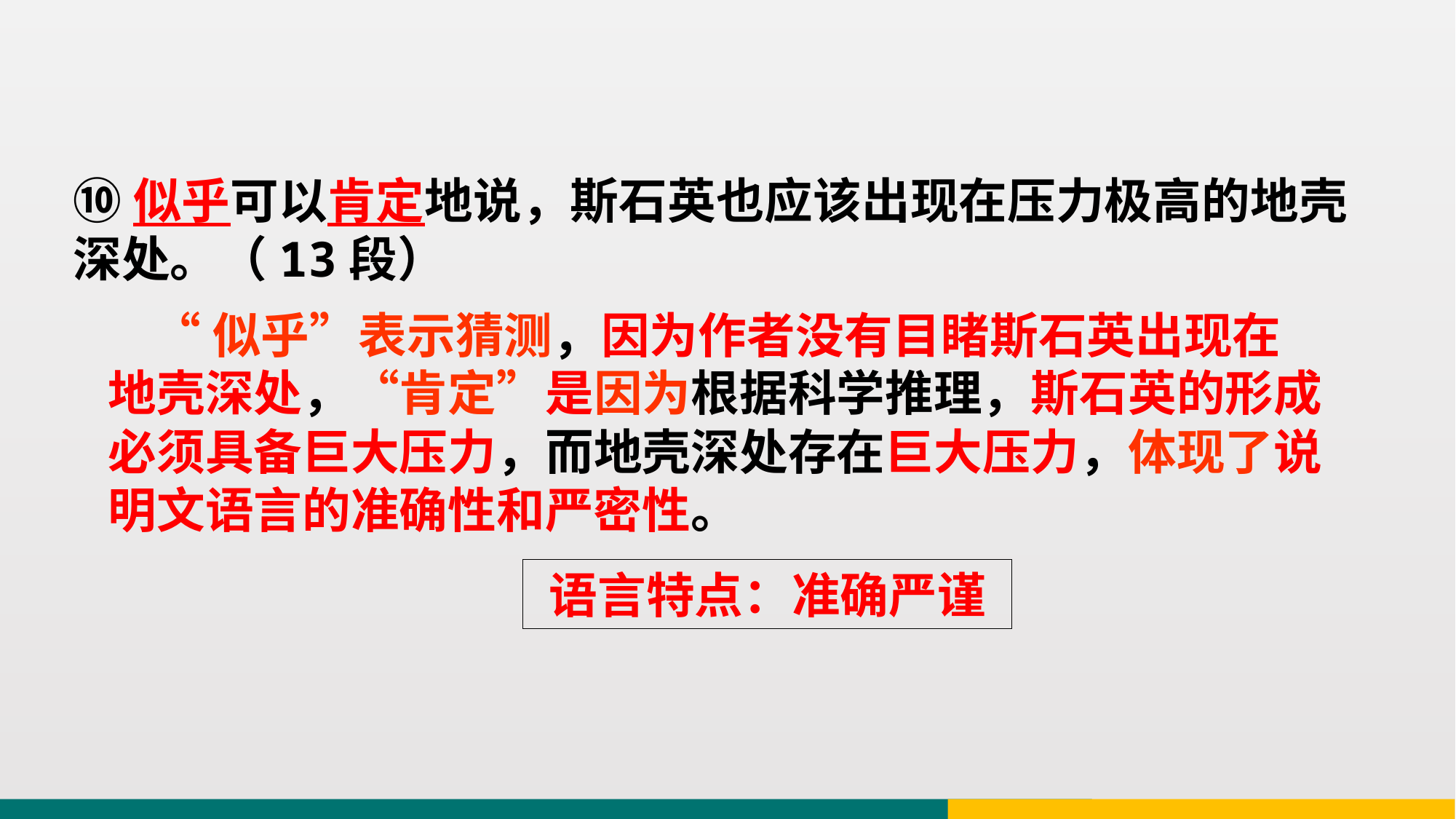

⑩似乎可以肯定地说，斯石英也应该出现在压力极高的地壳深处。（13段）
    “似乎”表示猜测，因为作者没有目睹斯石英出现在地壳深处，“肯定”是因为根据科学推理，斯石英的形成必须具备巨大压力，而地壳深处存在巨大压力，体现了说明文语言的准确性和严密性。
语言特点：准确严谨